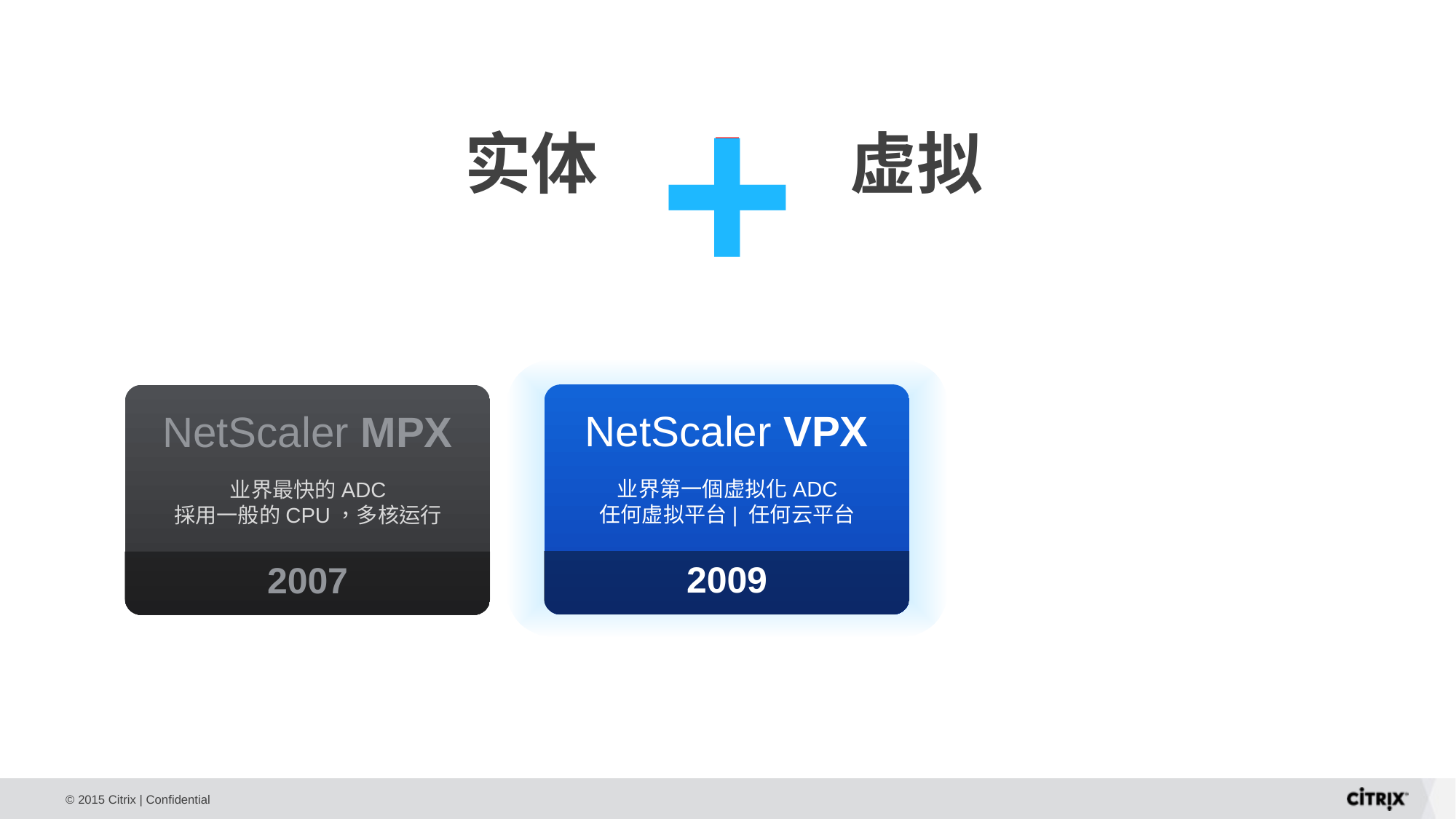

+
I
实体
虚拟

For On Premise Data Centers
For the Dynamic Data Center and Cloud

NetScaler VPX

业界第一個虚拟化ADC
任何虚拟平台| 任何云平台

2009

NetScaler MPX

业界最快的ADC
採用一般的CPU，多核运行

2007